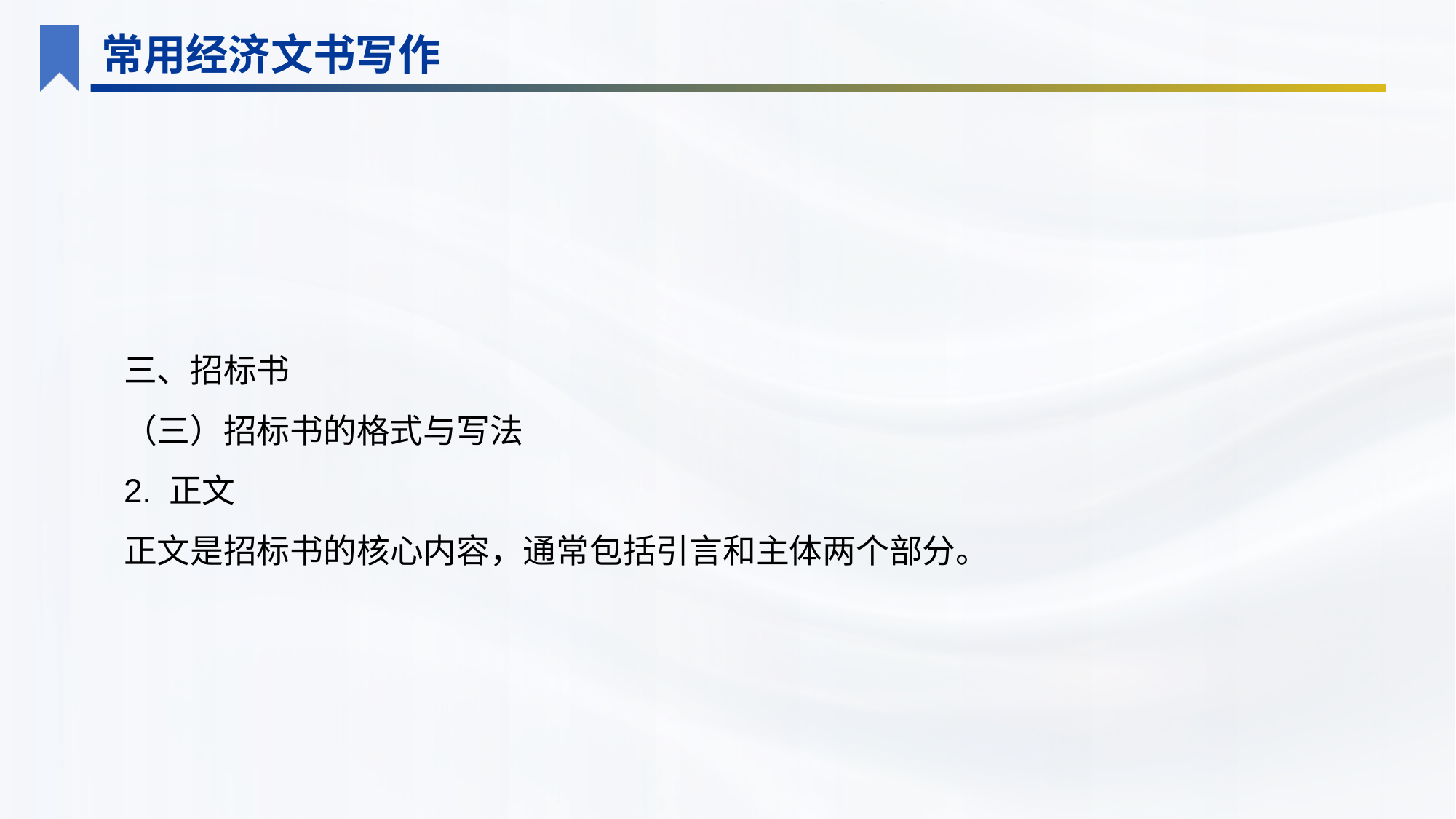

常用经济文书写作
三、招标书
（三）招标书的格式与写法
2. 正文
正文是招标书的核心内容，通常包括引言和主体两个部分。